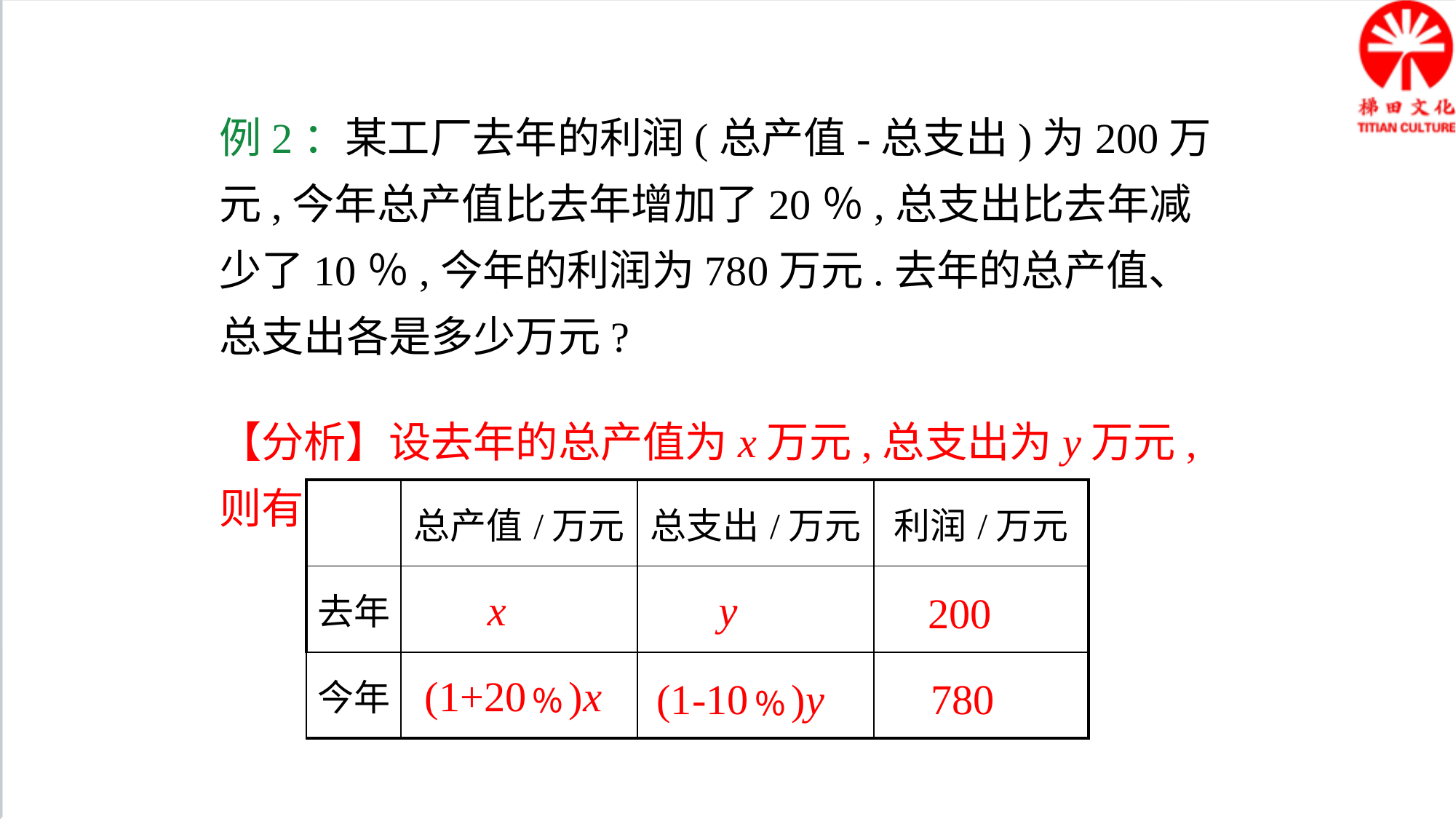

例2：某工厂去年的利润(总产值-总支出)为200万元,今年总产值比去年增加了20％,总支出比去年减少了10％,今年的利润为780万元.去年的总产值、总支出各是多少万元?
【分析】设去年的总产值为x万元,总支出为y万元,则有
|  | 总产值/万元 | 总支出/万元 | 利润/万元 |
| --- | --- | --- | --- |
| 去年 |  |  |  |
| 今年 |  |  |  |
x
y
200
(1+20﹪)x
(1-10﹪)y
780